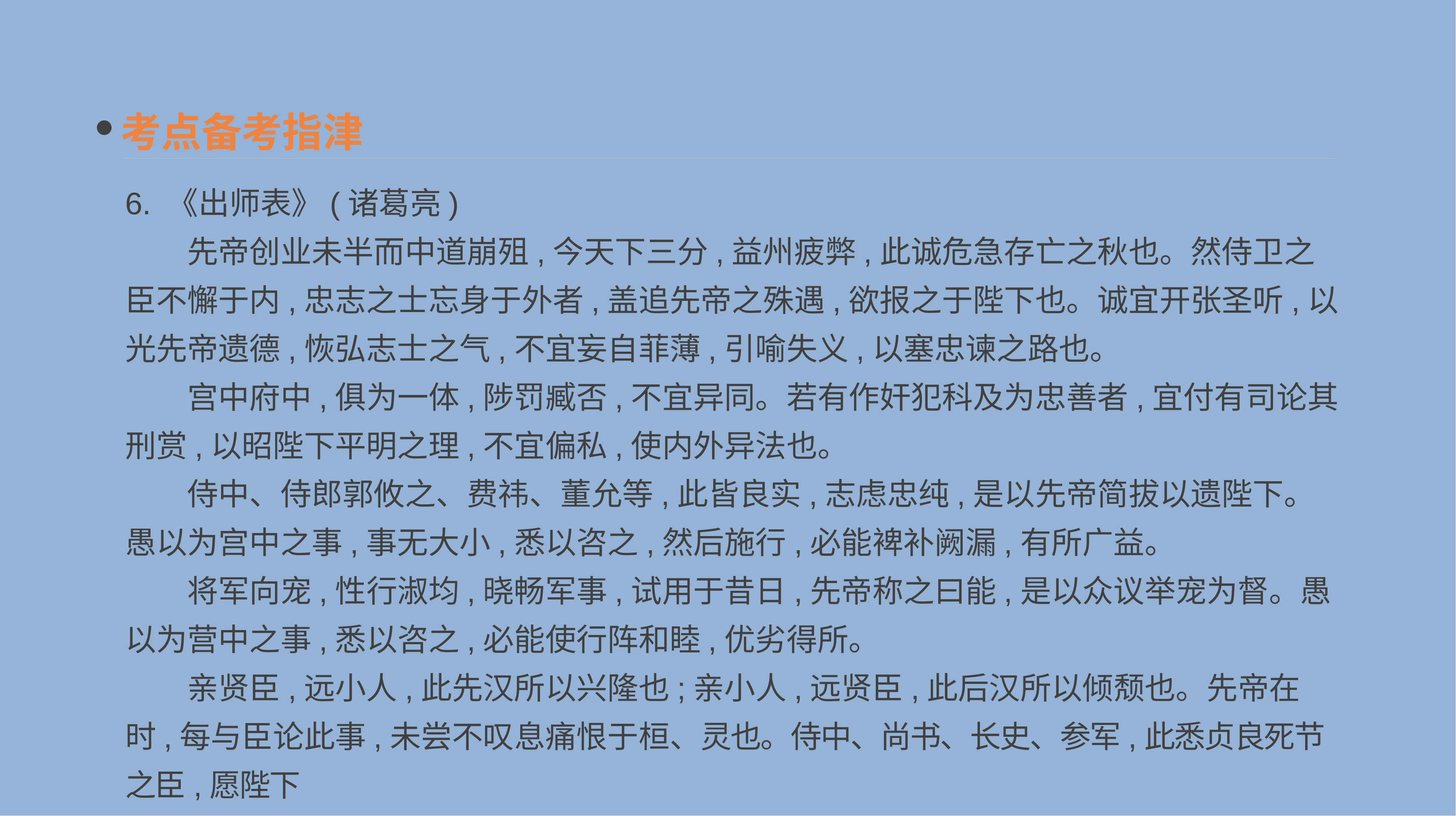

考点备考指津

6. 《出师表》(诸葛亮)
　　先帝创业未半而中道崩殂,今天下三分,益州疲弊,此诚危急存亡之秋也。然侍卫之臣不懈于内,忠志之士忘身于外者,盖追先帝之殊遇,欲报之于陛下也。诚宜开张圣听,以光先帝遗德,恢弘志士之气,不宜妄自菲薄,引喻失义,以塞忠谏之路也。
　　宫中府中,俱为一体,陟罚臧否,不宜异同。若有作奸犯科及为忠善者,宜付有司论其刑赏,以昭陛下平明之理,不宜偏私,使内外异法也。
　　侍中、侍郎郭攸之、费祎、董允等,此皆良实,志虑忠纯,是以先帝简拔以遗陛下。愚以为宫中之事,事无大小,悉以咨之,然后施行,必能裨补阙漏,有所广益。
　　将军向宠,性行淑均,晓畅军事,试用于昔日,先帝称之曰能,是以众议举宠为督。愚以为营中之事,悉以咨之,必能使行阵和睦,优劣得所。
　　亲贤臣,远小人,此先汉所以兴隆也;亲小人,远贤臣,此后汉所以倾颓也。先帝在时,每与臣论此事,未尝不叹息痛恨于桓、灵也。侍中、尚书、长史、参军,此悉贞良死节之臣,愿陛下